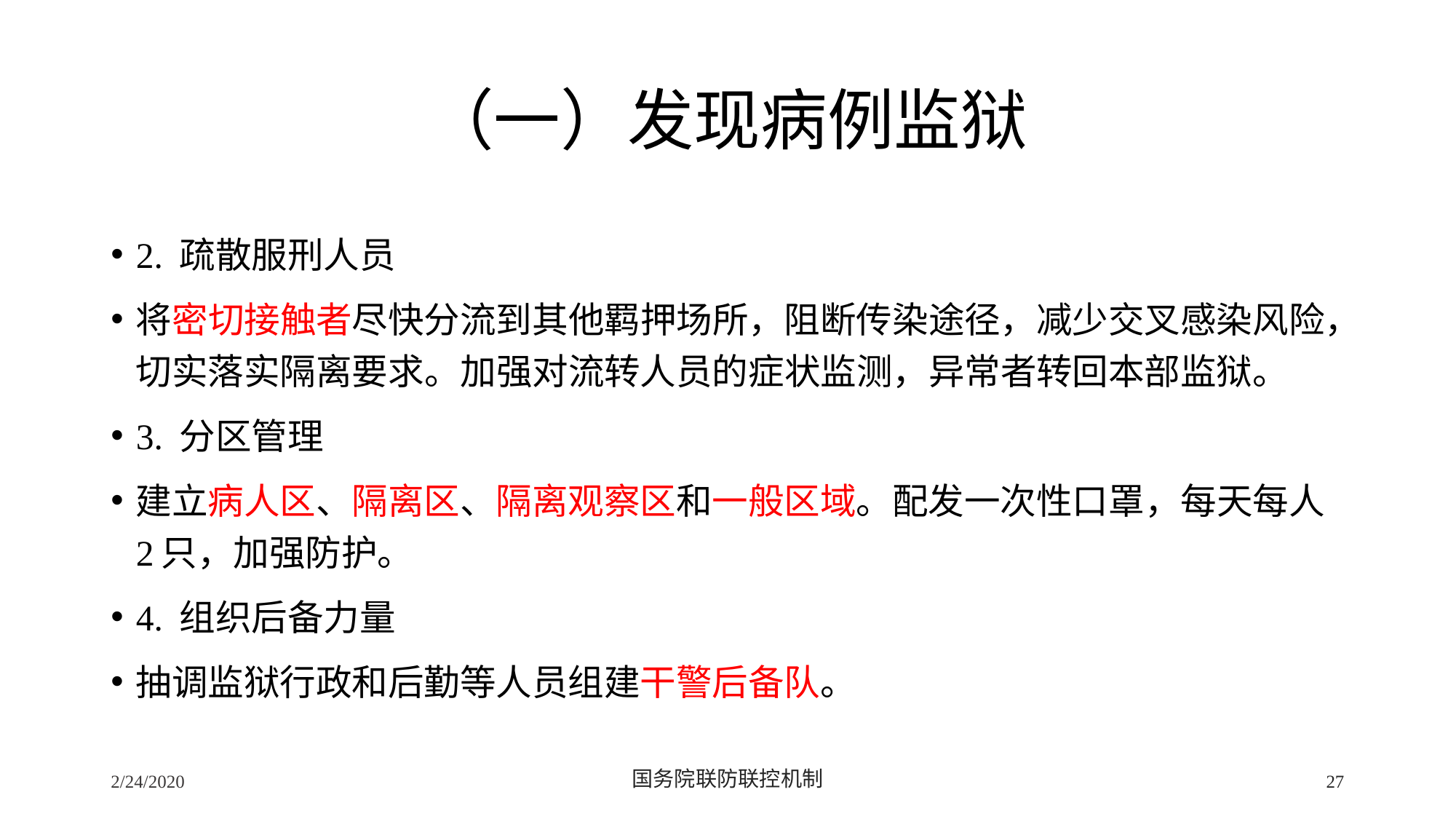

# （一）发现病例监狱
2. 疏散服刑人员
将密切接触者尽快分流到其他羁押场所，阻断传染途径，减少交叉感染风险，切实落实隔离要求。加强对流转人员的症状监测，异常者转回本部监狱。
3. 分区管理
建立病人区、隔离区、隔离观察区和一般区域。配发一次性口罩，每天每人2只，加强防护。
4. 组织后备力量
抽调监狱行政和后勤等人员组建干警后备队。
2/24/2020
国务院联防联控机制
27